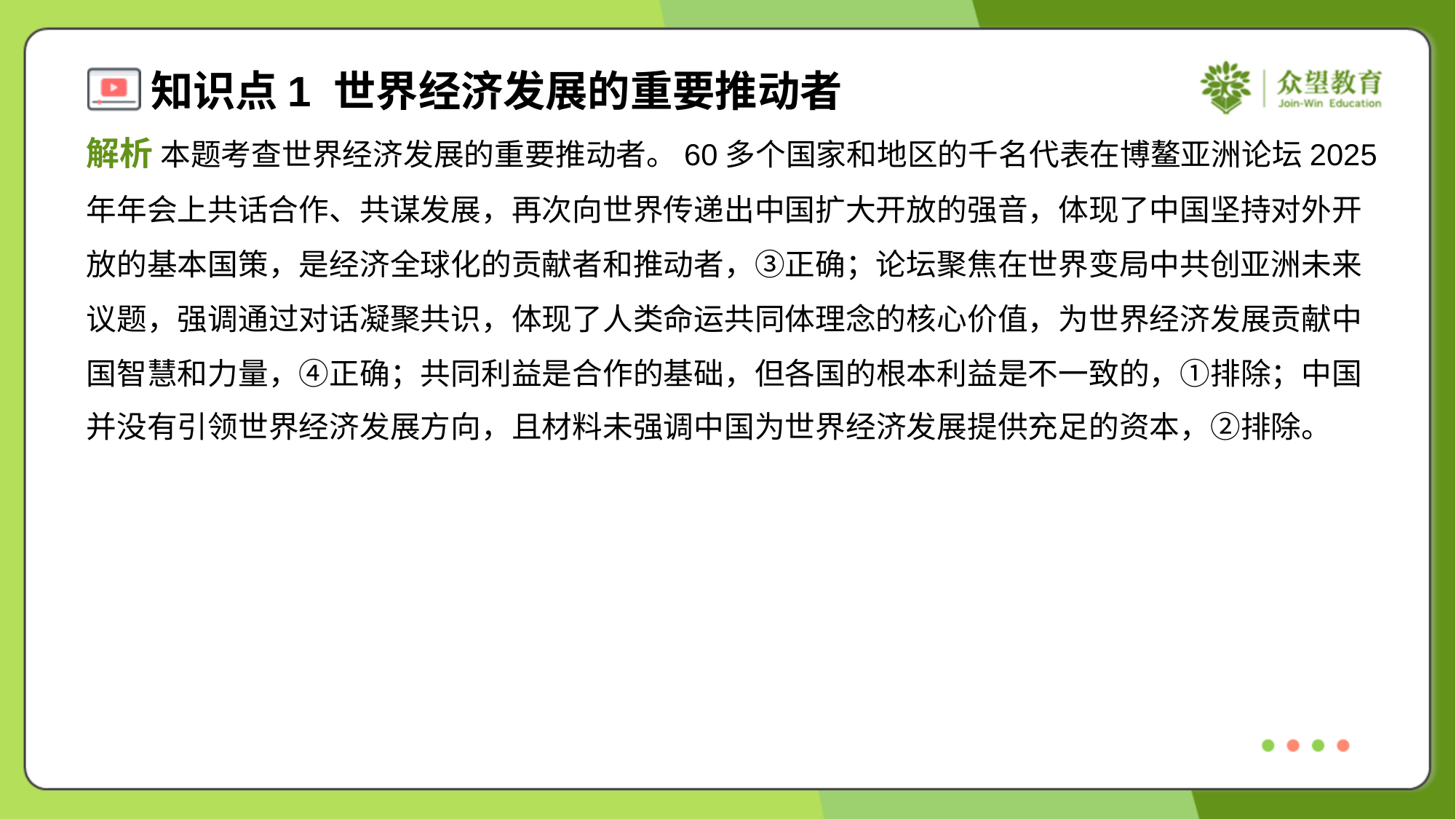

解析 本题考查世界经济发展的重要推动者。60多个国家和地区的千名代表在博鳌亚洲论坛2025
年年会上共话合作、共谋发展，再次向世界传递出中国扩大开放的强音，体现了中国坚持对外开
放的基本国策，是经济全球化的贡献者和推动者，③正确；论坛聚焦在世界变局中共创亚洲未来
议题，强调通过对话凝聚共识，体现了人类命运共同体理念的核心价值，为世界经济发展贡献中
国智慧和力量，④正确；共同利益是合作的基础，但各国的根本利益是不一致的，①排除；中国
并没有引领世界经济发展方向，且材料未强调中国为世界经济发展提供充足的资本，②排除。